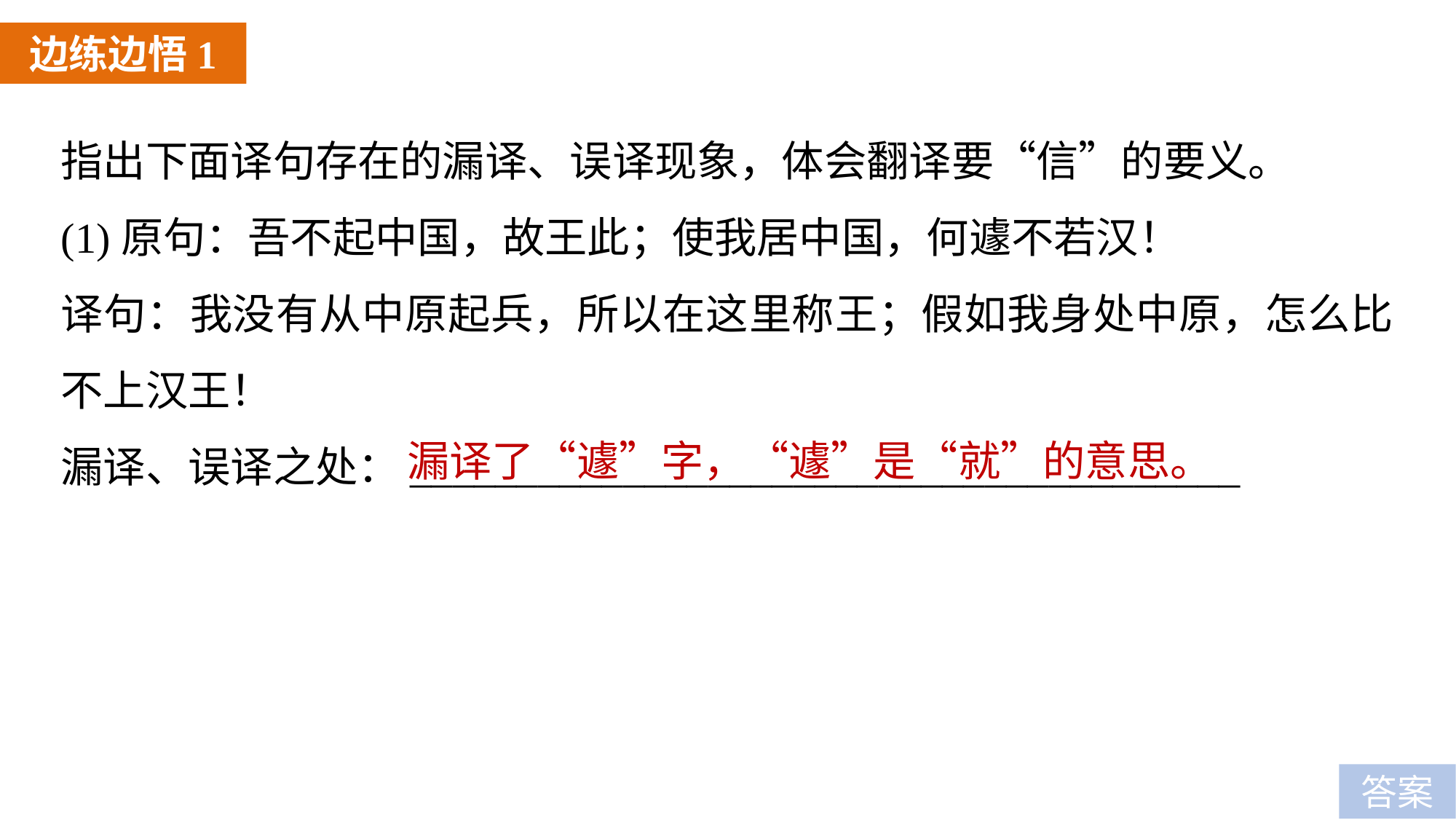

边练边悟1
指出下面译句存在的漏译、误译现象，体会翻译要“信”的要义。
(1)原句：吾不起中国，故王此；使我居中国，何遽不若汉！
译句：我没有从中原起兵，所以在这里称王；假如我身处中原，怎么比不上汉王！
漏译、误译之处：_______________________________________
漏译了“遽”字，“遽”是“就”的意思。
答案